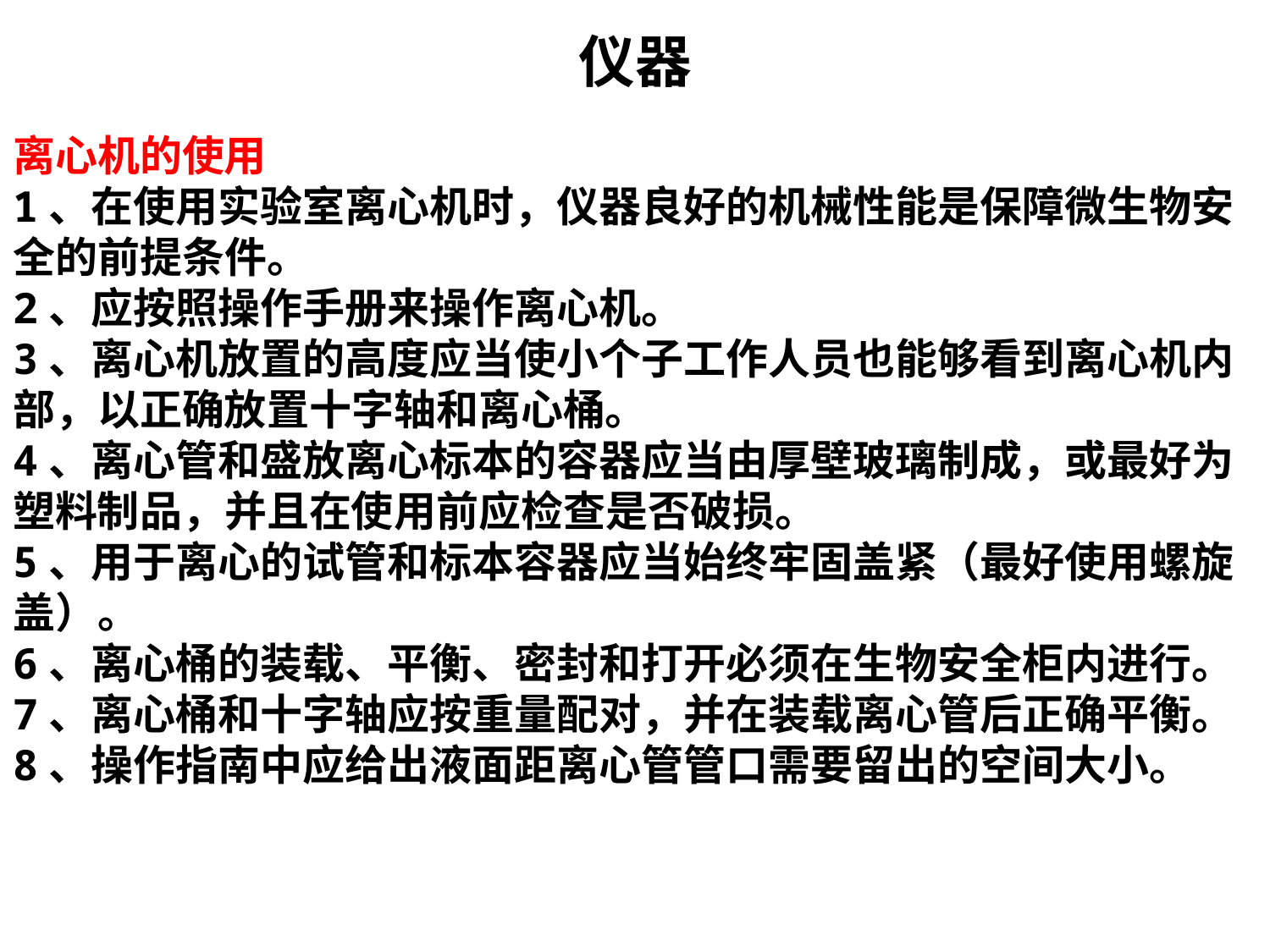

仪器
离心机的使用
1、在使用实验室离心机时，仪器良好的机械性能是保障微生物安全的前提条件。
2、应按照操作手册来操作离心机。
3、离心机放置的高度应当使小个子工作人员也能够看到离心机内部，以正确放置十字轴和离心桶。
4、离心管和盛放离心标本的容器应当由厚壁玻璃制成，或最好为塑料制品，并且在使用前应检查是否破损。
5、用于离心的试管和标本容器应当始终牢固盖紧（最好使用螺旋盖）。
6、离心桶的装载、平衡、密封和打开必须在生物安全柜内进行。
7、离心桶和十字轴应按重量配对，并在装载离心管后正确平衡。
8、操作指南中应给出液面距离心管管口需要留出的空间大小。